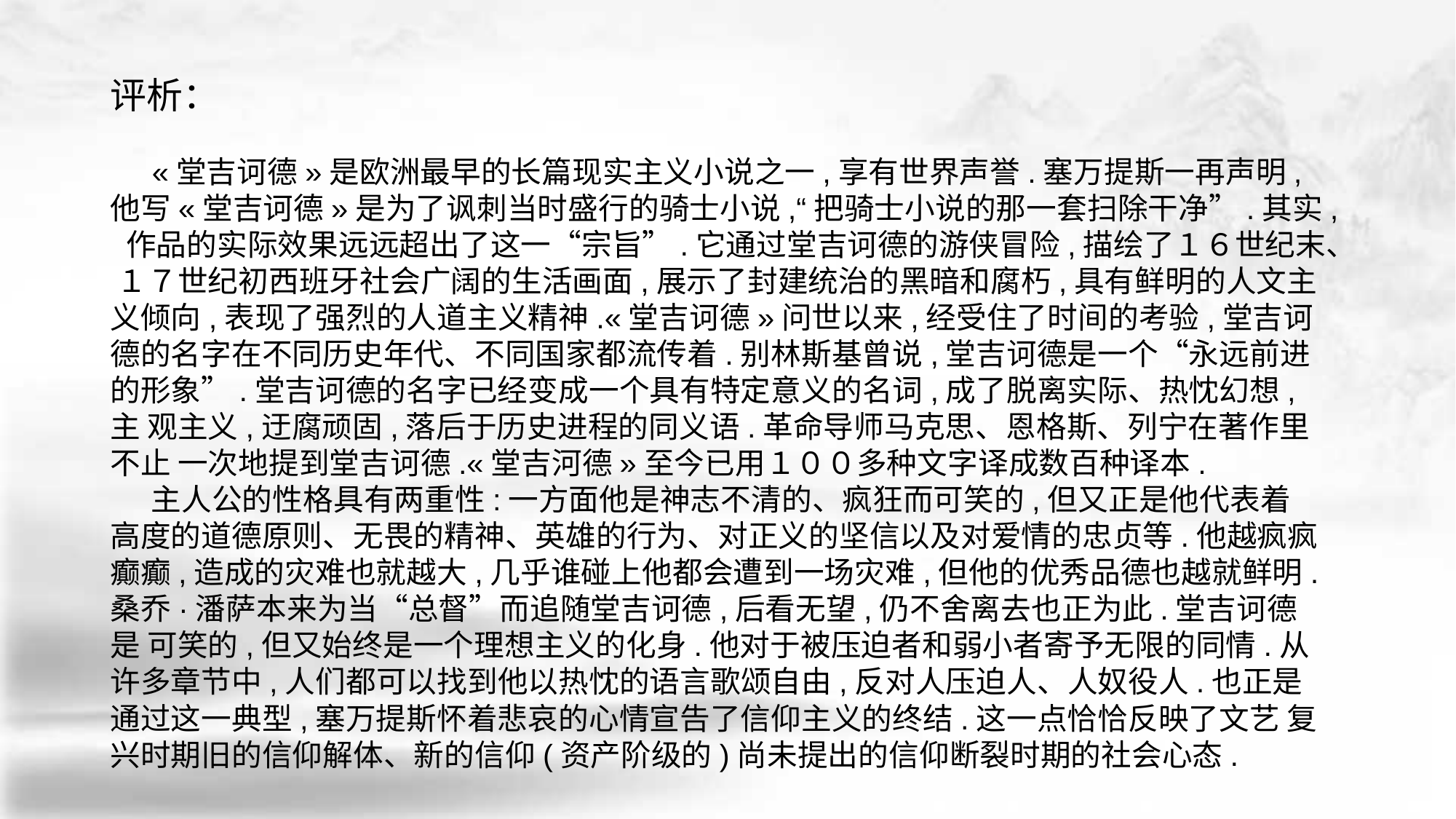

评析：

     «堂吉诃德»是欧洲最早的长篇现实主义小说之一,享有世界声誉.塞万提斯一再声明, 他写«堂吉诃德»是为了讽刺当时盛行的骑士小说,“把骑士小说的那一套扫除干净”.其实, 作品的实际效果远远超出了这一“宗旨”.它通过堂吉诃德的游侠冒险,描绘了１６世纪末、 １７世纪初西班牙社会广阔的生活画面,展示了封建统治的黑暗和腐朽,具有鲜明的人文主 义倾向,表现了强烈的人道主义精神.«堂吉诃德»问世以来,经受住了时间的考验,堂吉诃 德的名字在不同历史年代、不同国家都流传着.别林斯基曾说,堂吉诃德是一个“永远前进 的形象”.堂吉诃德的名字已经变成一个具有特定意义的名词,成了脱离实际、热忱幻想,主 观主义,迂腐顽固,落后于历史进程的同义语.革命导师马克思、恩格斯、列宁在著作里不止 一次地提到堂吉诃德.«堂吉河德»至今已用１００多种文字译成数百种译本.
     主人公的性格具有两重性:一方面他是神志不清的、疯狂而可笑的,但又正是他代表着 高度的道德原则、无畏的精神、英雄的行为、对正义的坚信以及对爱情的忠贞等.他越疯疯 癫癫,造成的灾难也就越大,几乎谁碰上他都会遭到一场灾难,但他的优秀品德也越就鲜明. 桑乔·潘萨本来为当“总督”而追随堂吉诃德,后看无望,仍不舍离去也正为此.堂吉诃德是 可笑的,但又始终是一个理想主义的化身.他对于被压迫者和弱小者寄予无限的同情.从 许多章节中,人们都可以找到他以热忱的语言歌颂自由,反对人压迫人、人奴役人.也正是 通过这一典型,塞万提斯怀着悲哀的心情宣告了信仰主义的终结.这一点恰恰反映了文艺 复兴时期旧的信仰解体、新的信仰(资产阶级的)尚未提出的信仰断裂时期的社会心态.